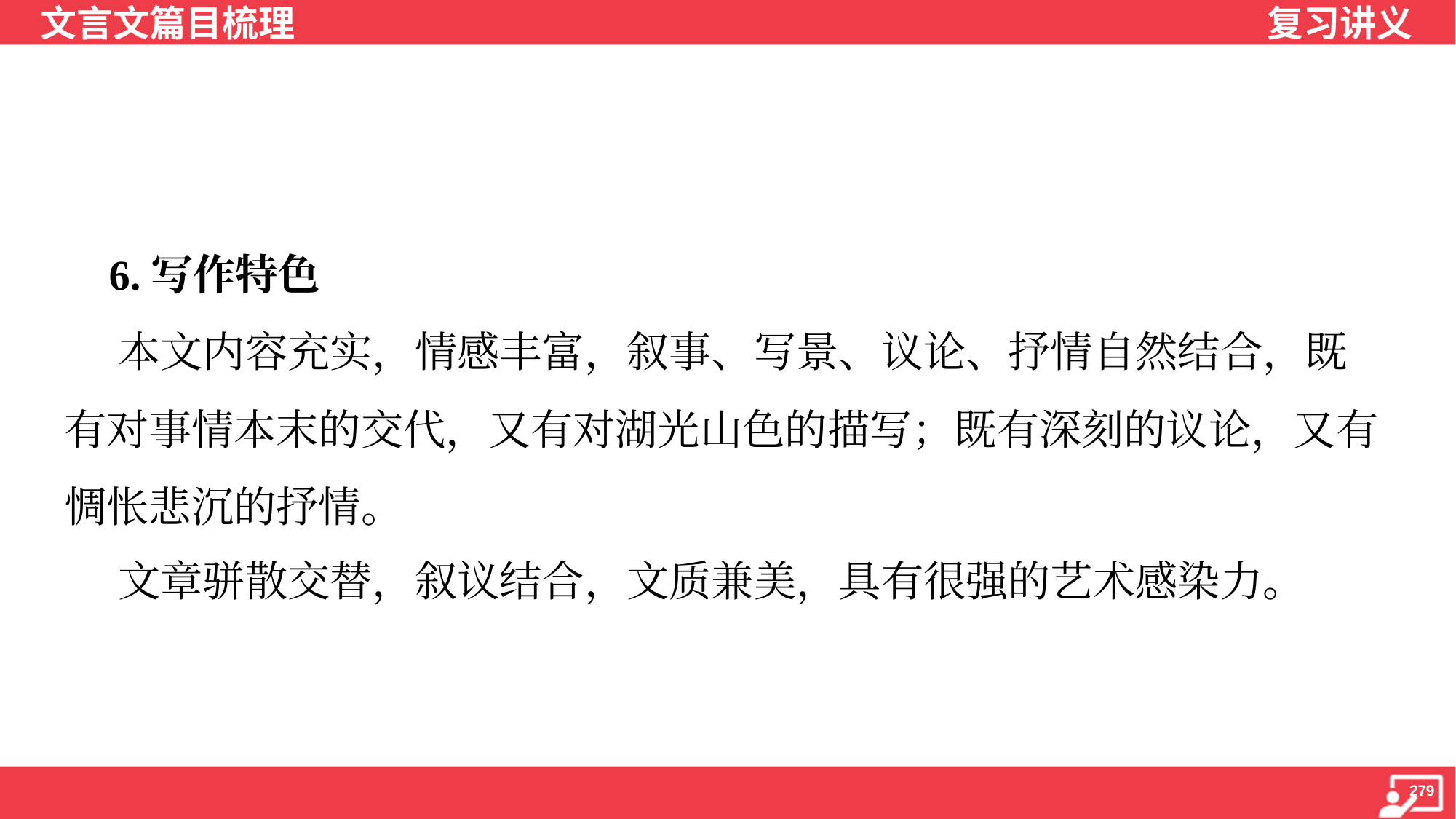

6.写作特色
    本文内容充实，情感丰富，叙事、写景、议论、抒情自然结合，既
有对事情本末的交代，又有对湖光山色的描写；既有深刻的议论，又有
惆怅悲沉的抒情。
    文章骈散交替，叙议结合，文质兼美，具有很强的艺术感染力。